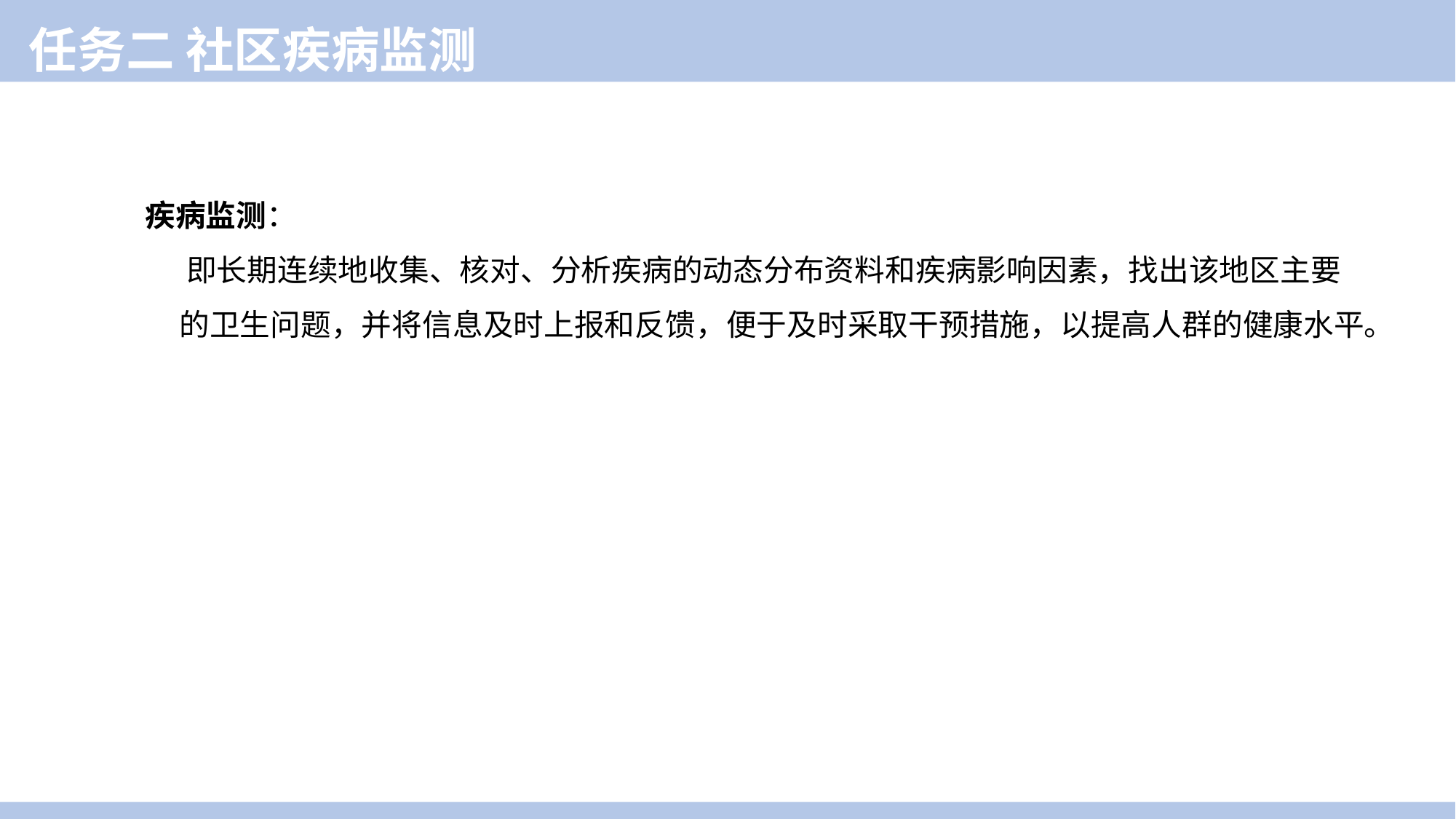

任务二 社区疾病监测
疾病监测：
     即长期连续地收集、核对、分析疾病的动态分布资料和疾病影响因素，找出该地区主要的卫生问题，并将信息及时上报和反馈，便于及时采取干预措施，以提高人群的健康水平。